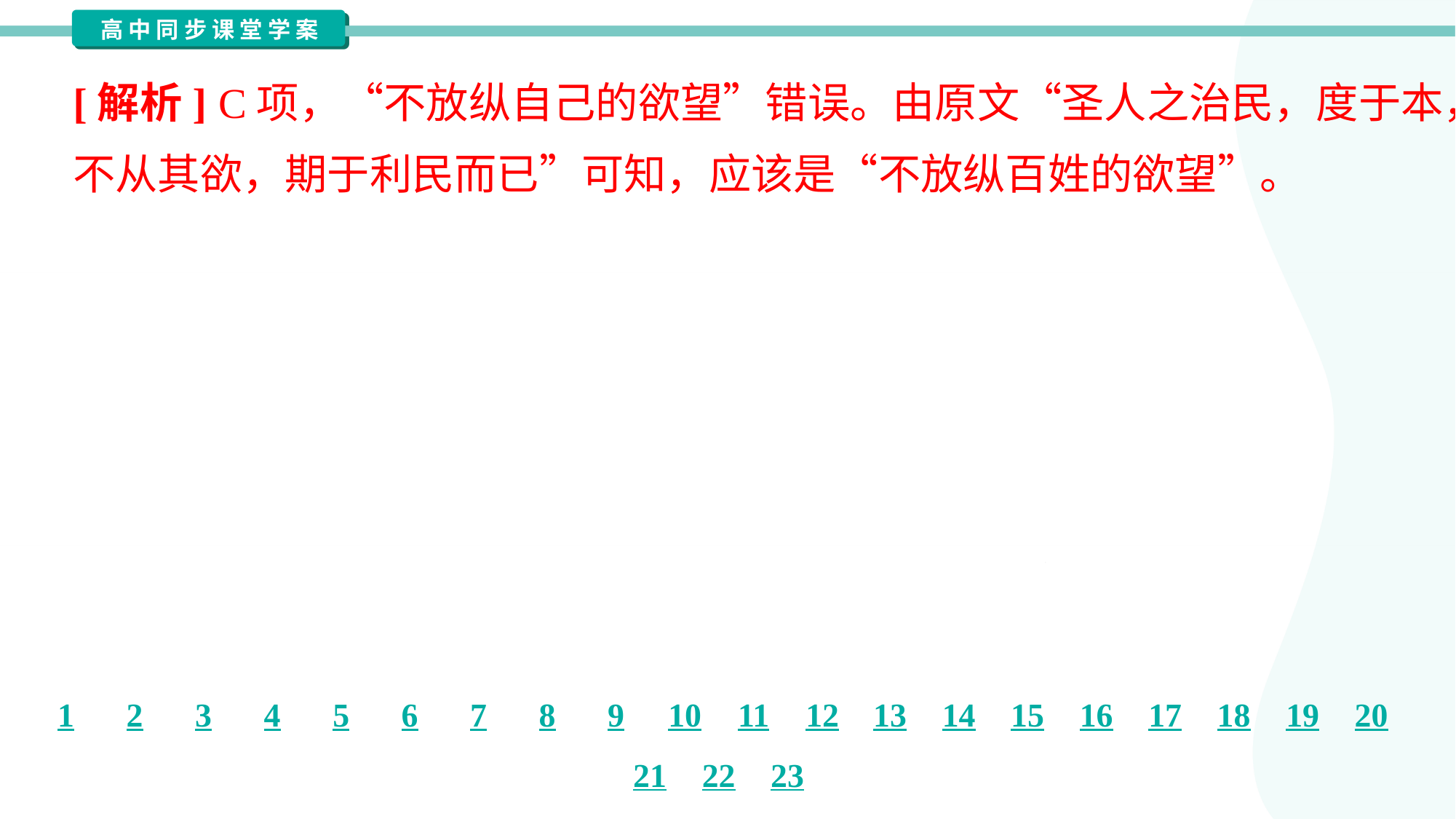

[解析] C项，“不放纵自己的欲望”错误。由原文“圣人之治民，度于本，
不从其欲，期于利民而已”可知，应该是“不放纵百姓的欲望”。